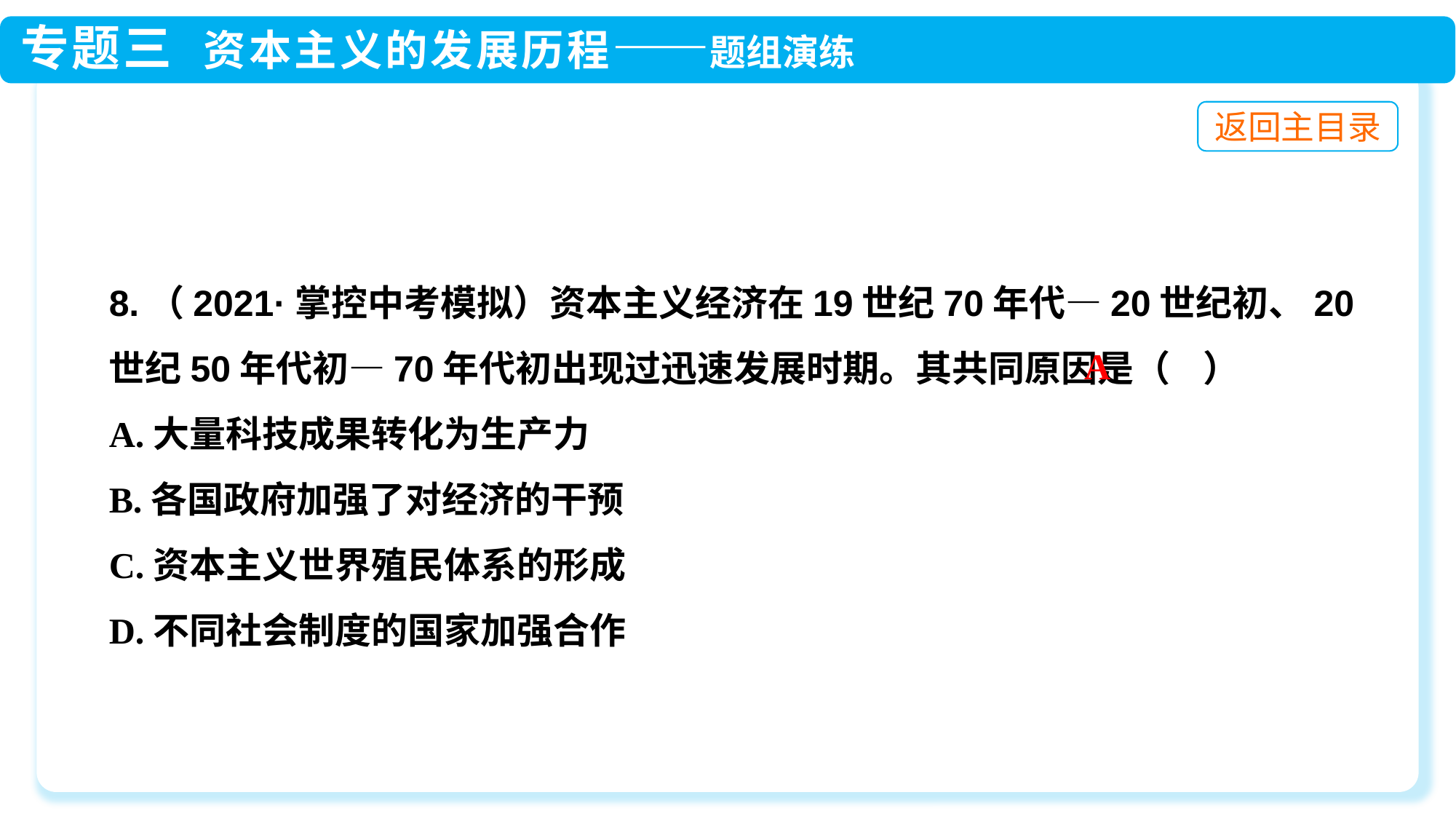

8.（2021·掌控中考模拟）资本主义经济在19世纪70年代—20世纪初、20世纪50年代初—70年代初出现过迅速发展时期。其共同原因是（    ）
A.大量科技成果转化为生产力
B.各国政府加强了对经济的干预
C.资本主义世界殖民体系的形成
D.不同社会制度的国家加强合作
A